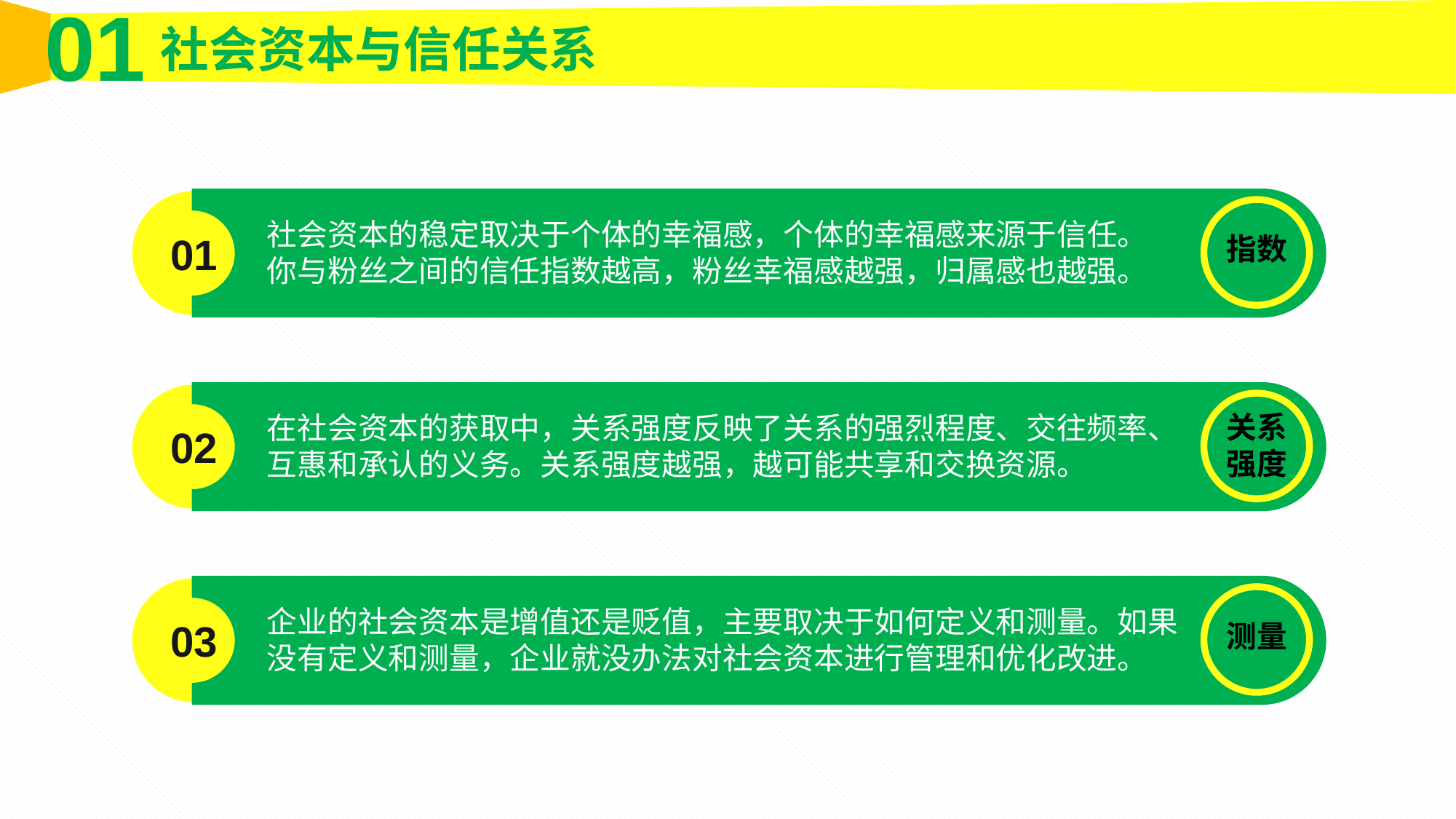

01
社会资本与信任关系

01

社会资本的稳定取决于个体的幸福感，个体的幸福感来源于信任。
你与粉丝之间的信任指数越高，粉丝幸福感越强，归属感也越强。
指数

02

在社会资本的获取中，关系强度反映了关系的强烈程度、交往频率、互惠和承认的义务。关系强度越强，越可能共享和交换资源。
关系强度

03

企业的社会资本是增值还是贬值，主要取决于如何定义和测量。如果没有定义和测量，企业就没办法对社会资本进行管理和优化改进。
测量